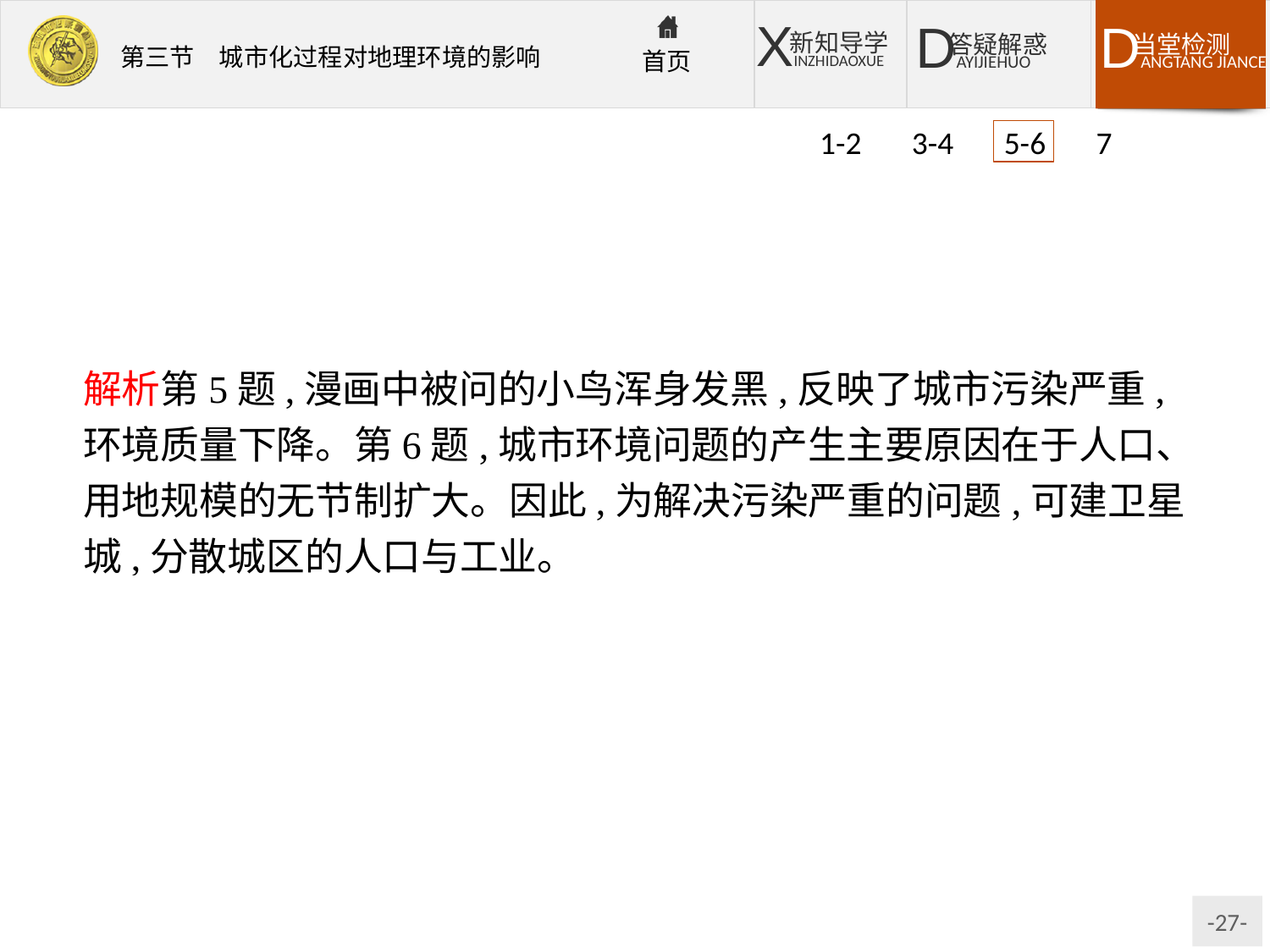

1-2       3-4       5-6       7

解析第5题,漫画中被问的小鸟浑身发黑,反映了城市污染严重,环境质量下降。第6题,城市环境问题的产生主要原因在于人口、用地规模的无节制扩大。因此,为解决污染严重的问题,可建卫星城,分散城区的人口与工业。
答案5.B　6.D